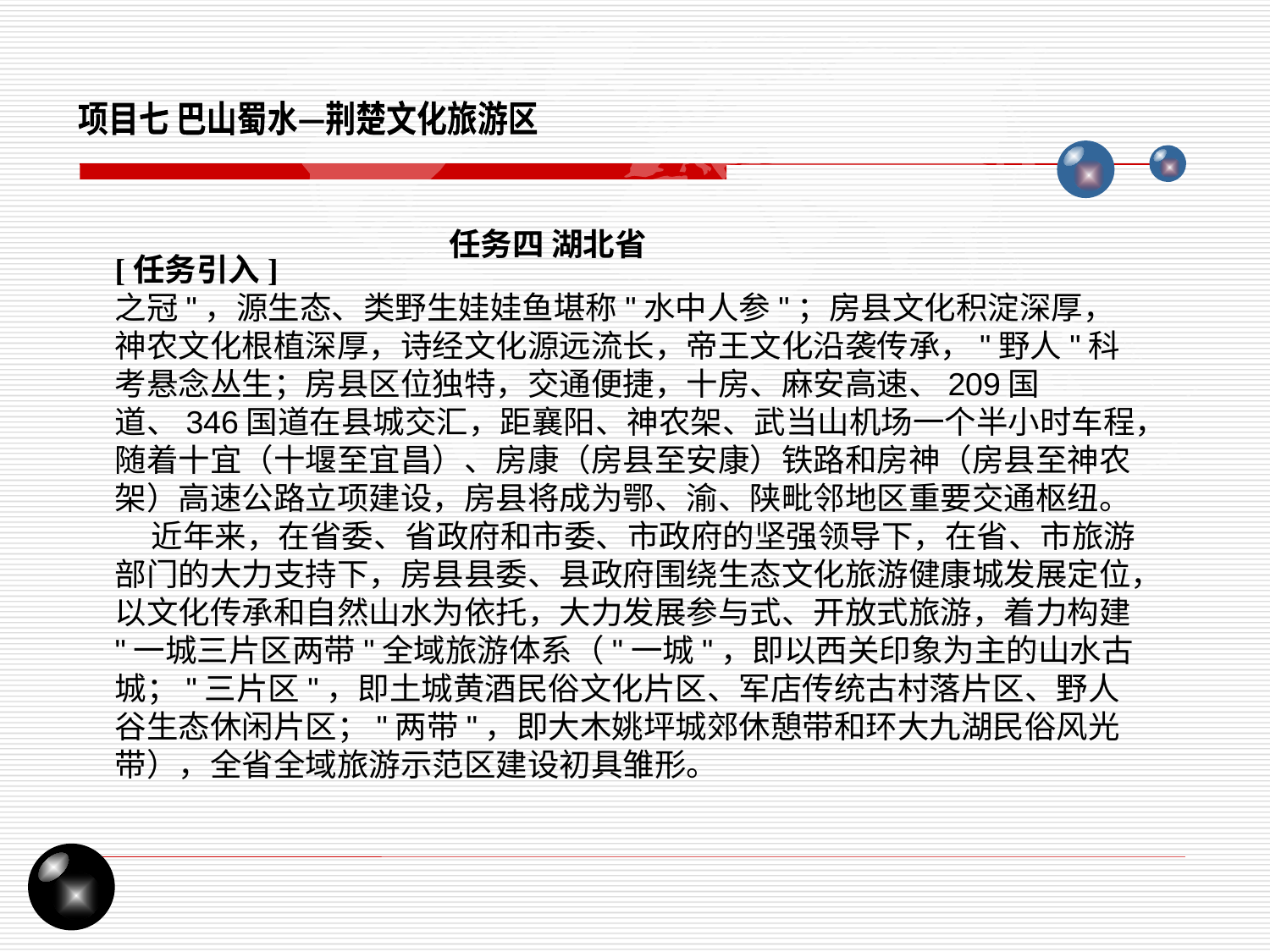

项目七 巴山蜀水—荆楚文化旅游区
任务四 湖北省
[任务引入]
之冠"，源生态、类野生娃娃鱼堪称"水中人参"；房县文化积淀深厚，神农文化根植深厚，诗经文化源远流长，帝王文化沿袭传承，"野人"科考悬念丛生；房县区位独特，交通便捷，十房、麻安高速、209国道、346国道在县城交汇，距襄阳、神农架、武当山机场一个半小时车程，随着十宜（十堰至宜昌）、房康（房县至安康）铁路和房神（房县至神农架）高速公路立项建设，房县将成为鄂、渝、陕毗邻地区重要交通枢纽。
    近年来，在省委、省政府和市委、市政府的坚强领导下，在省、市旅游部门的大力支持下，房县县委、县政府围绕生态文化旅游健康城发展定位，以文化传承和自然山水为依托，大力发展参与式、开放式旅游，着力构建 "一城三片区两带"全域旅游体系（"一城"，即以西关印象为主的山水古城；"三片区"，即土城黄酒民俗文化片区、军店传统古村落片区、野人谷生态休闲片区；"两带"，即大木姚坪城郊休憩带和环大九湖民俗风光带），全省全域旅游示范区建设初具雏形。